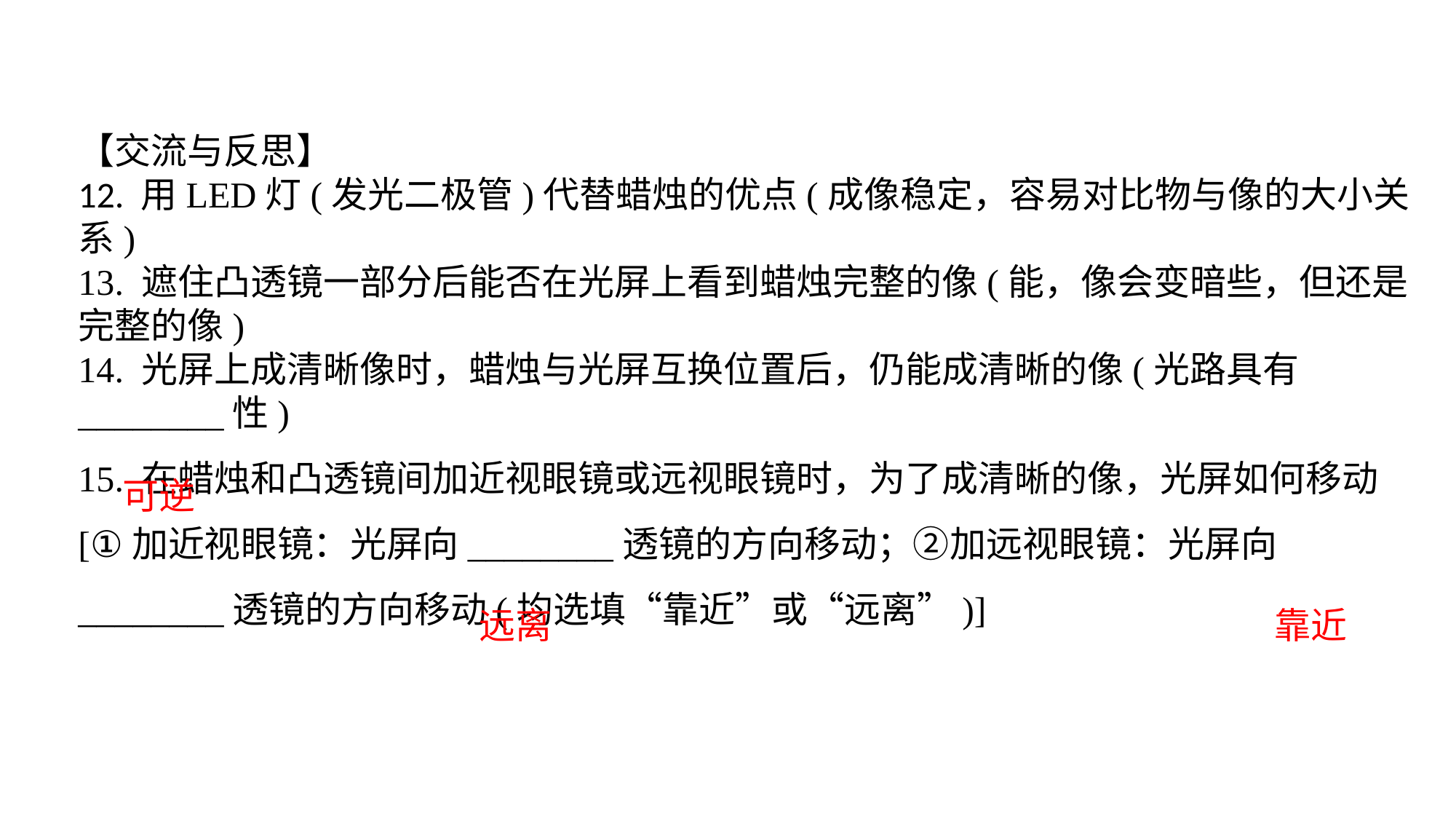

【交流与反思】12. 用LED灯(发光二极管)代替蜡烛的优点(成像稳定，容易对比物与像的大小关系)13. 遮住凸透镜一部分后能否在光屏上看到蜡烛完整的像(能，像会变暗些，但还是完整的像)14. 光屏上成清晰像时，蜡烛与光屏互换位置后，仍能成清晰的像(光路具有________性)15. 在蜡烛和凸透镜间加近视眼镜或远视眼镜时，为了成清晰的像，光屏如何移动[①加近视眼镜：光屏向________透镜的方向移动；②加远视眼镜：光屏向________透镜的方向移动(均选填“靠近”或“远离”)]
可逆
远离
靠近